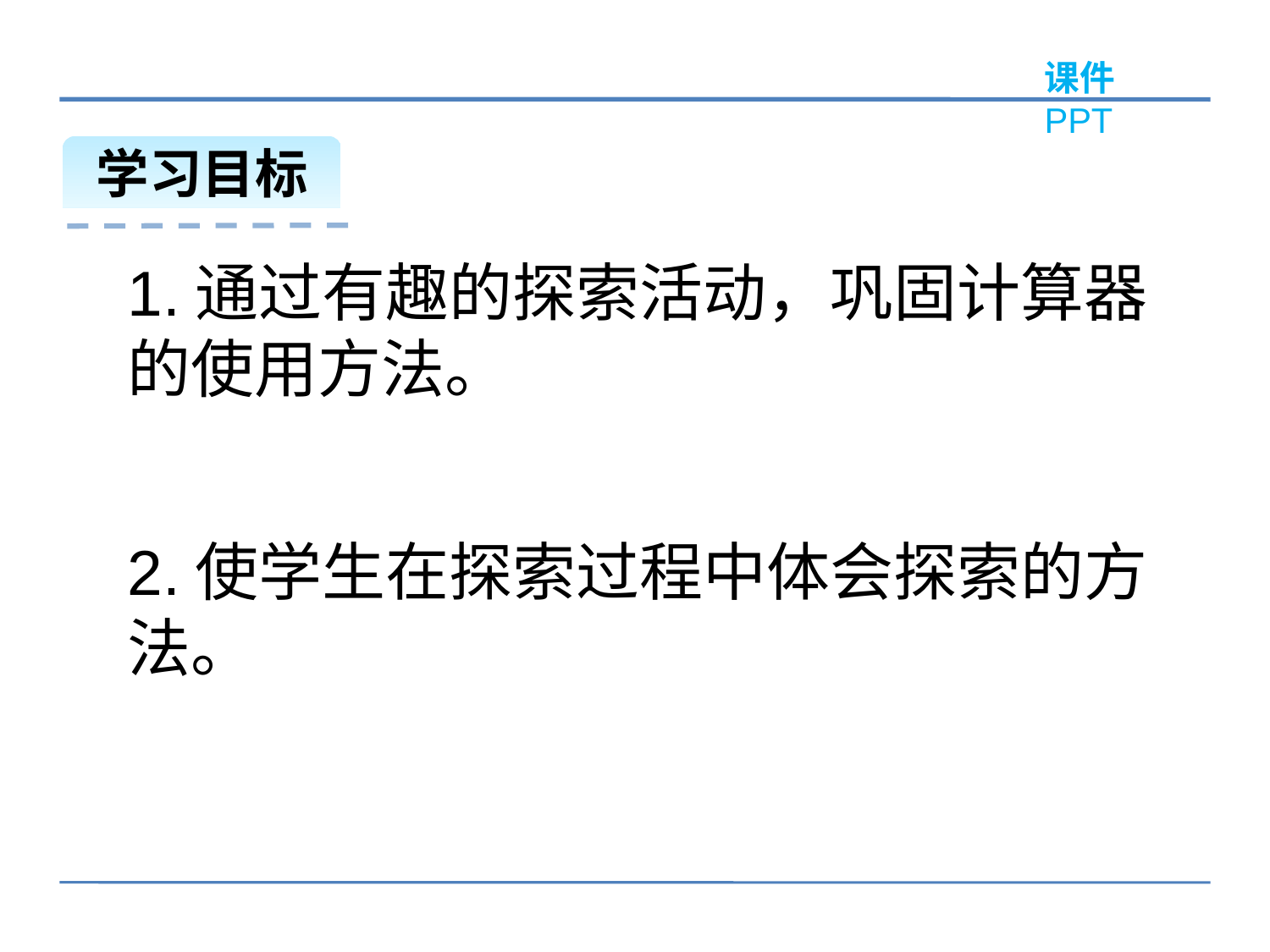

课件PPT
学习目标

1.通过有趣的探索活动，巩固计算器的使用方法。
2.使学生在探索过程中体会探索的方法。